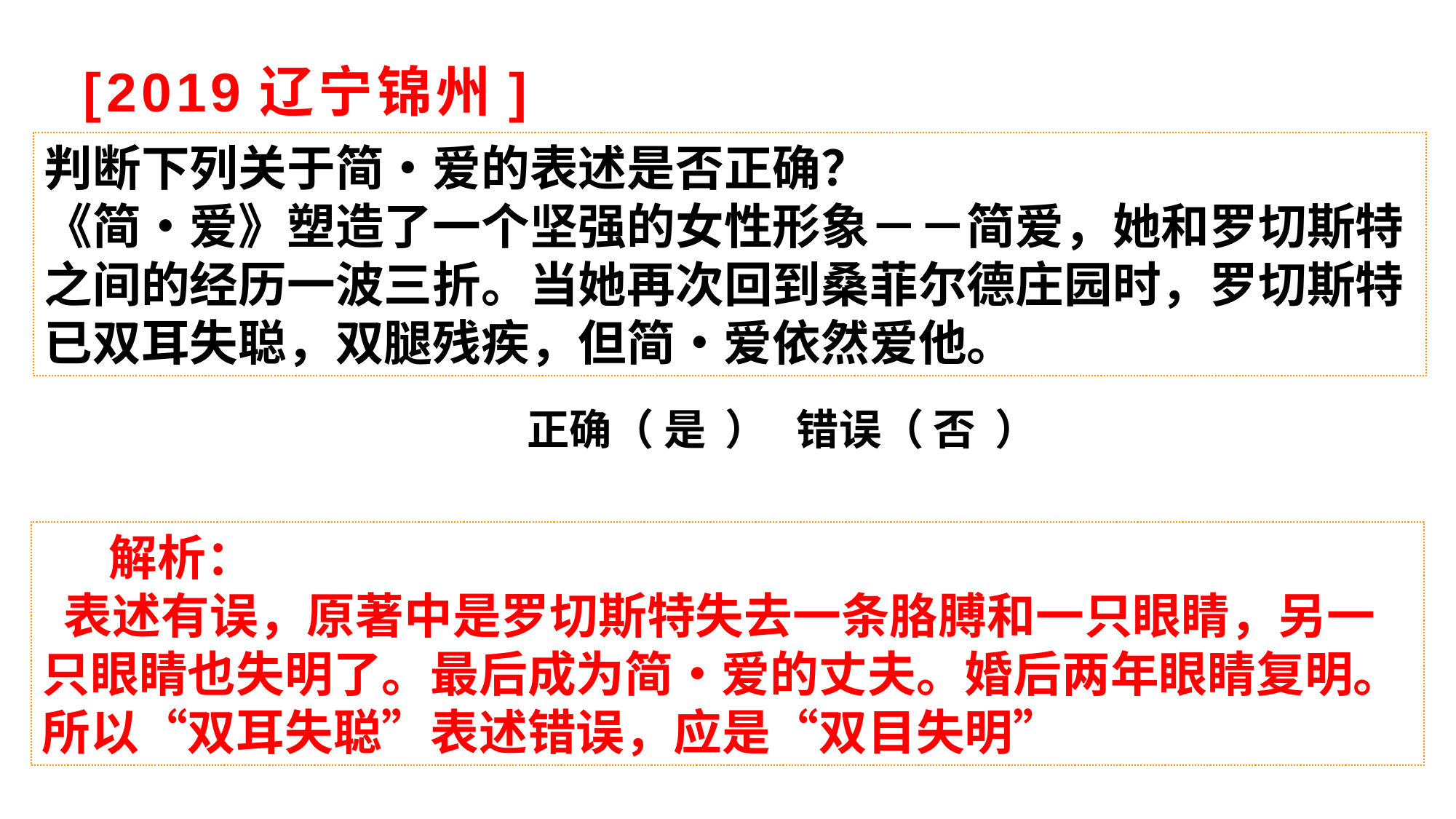

# [2019辽宁锦州]
判断下列关于简•爱的表述是否正确？
《简•爱》塑造了一个坚强的女性形象－－简爱，她和罗切斯特之间的经历一波三折。当她再次回到桑菲尔德庄园时，罗切斯特已双耳失聪，双腿残疾，但简•爱依然爱他。
正确（ 是  ）   错误（ 否  ）
     解析：
  表述有误，原著中是罗切斯特失去一条胳膊和一只眼睛，另一只眼睛也失明了。最后成为简•爱的丈夫。婚后两年眼睛复明。所以“双耳失聪”表述错误，应是“双目失明”